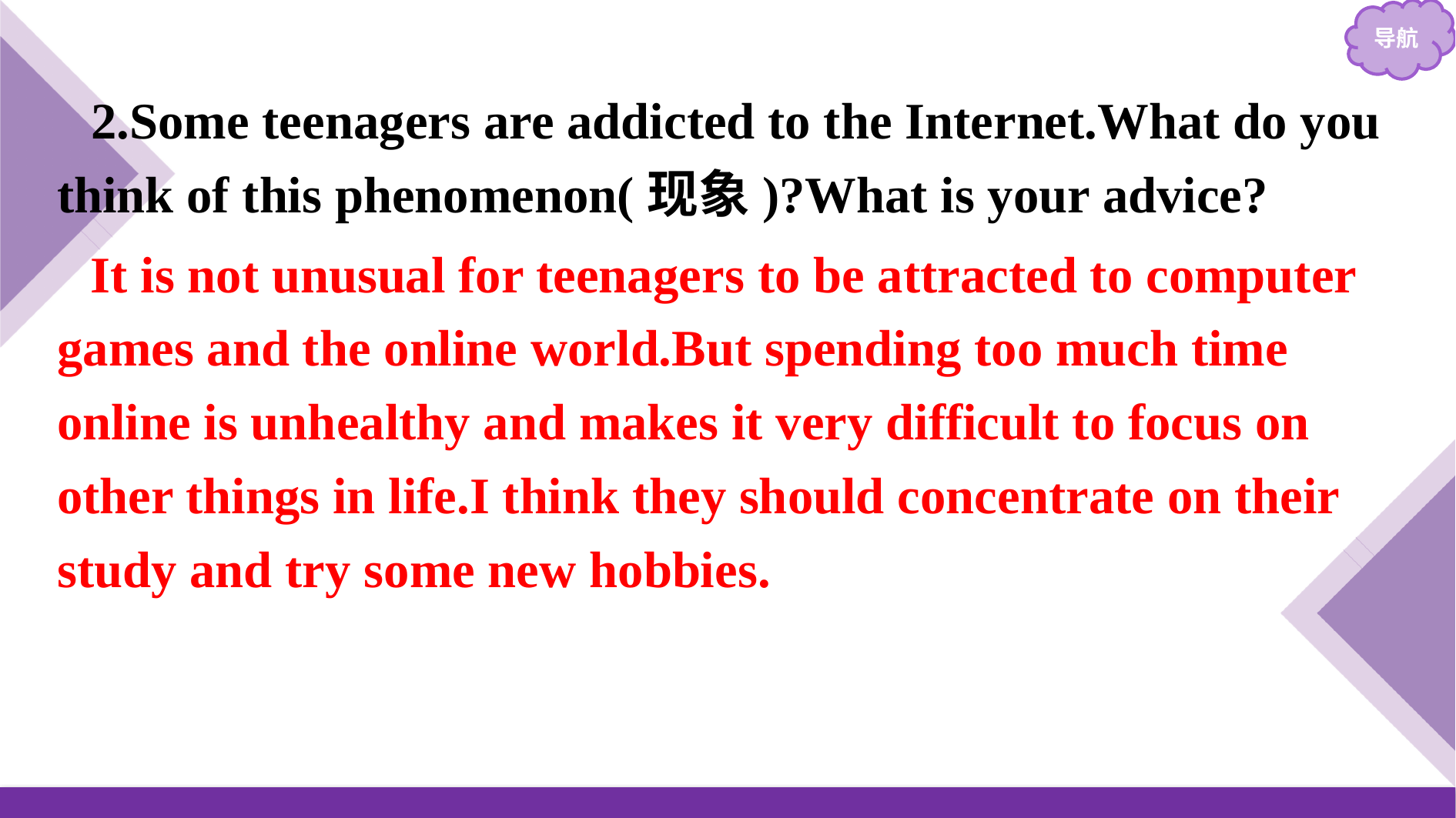

2.Some teenagers are addicted to the Internet.What do you think of this phenomenon(现象)?What is your advice?
It is not unusual for teenagers to be attracted to computer games and the online world.But spending too much time online is unhealthy and makes it very difficult to focus on other things in life.I think they should concentrate on their study and try some new hobbies.